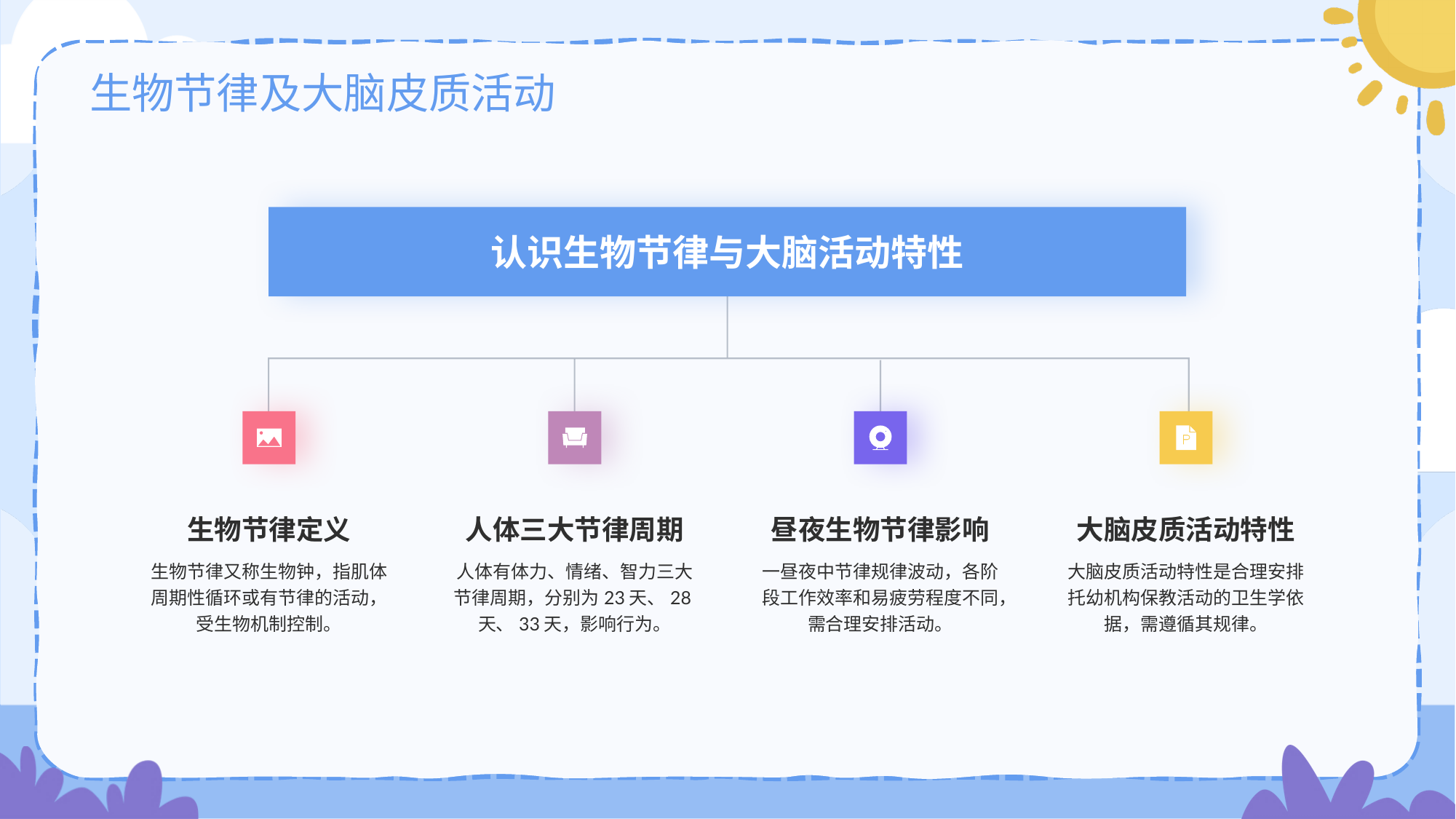

# 生物节律及大脑皮质活动
认识生物节律与大脑活动特性

生物节律定义
生物节律又称生物钟，指肌体周期性循环或有节律的活动，受生物机制控制。

人体三大节律周期
人体有体力、情绪、智力三大节律周期，分别为23天、28天、33天，影响行为。

昼夜生物节律影响
一昼夜中节律规律波动，各阶段工作效率和易疲劳程度不同，需合理安排活动。

大脑皮质活动特性
大脑皮质活动特性是合理安排托幼机构保教活动的卫生学依据，需遵循其规律。